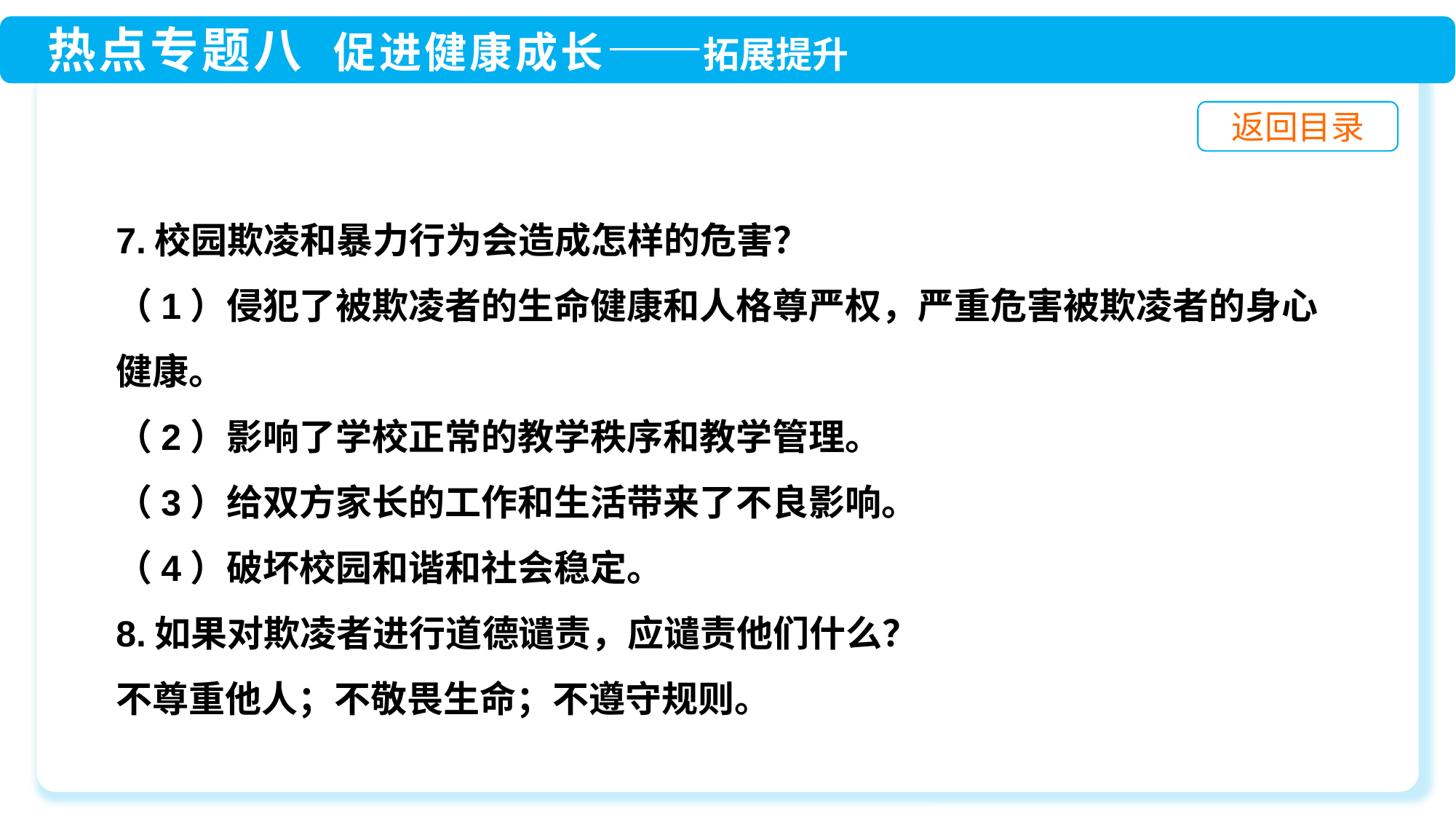

7.校园欺凌和暴力行为会造成怎样的危害？
（1）侵犯了被欺凌者的生命健康和人格尊严权，严重危害被欺凌者的身心健康。
（2）影响了学校正常的教学秩序和教学管理。
（3）给双方家长的工作和生活带来了不良影响。
（4）破坏校园和谐和社会稳定。
8.如果对欺凌者进行道德谴责，应谴责他们什么？
不尊重他人；不敬畏生命；不遵守规则。